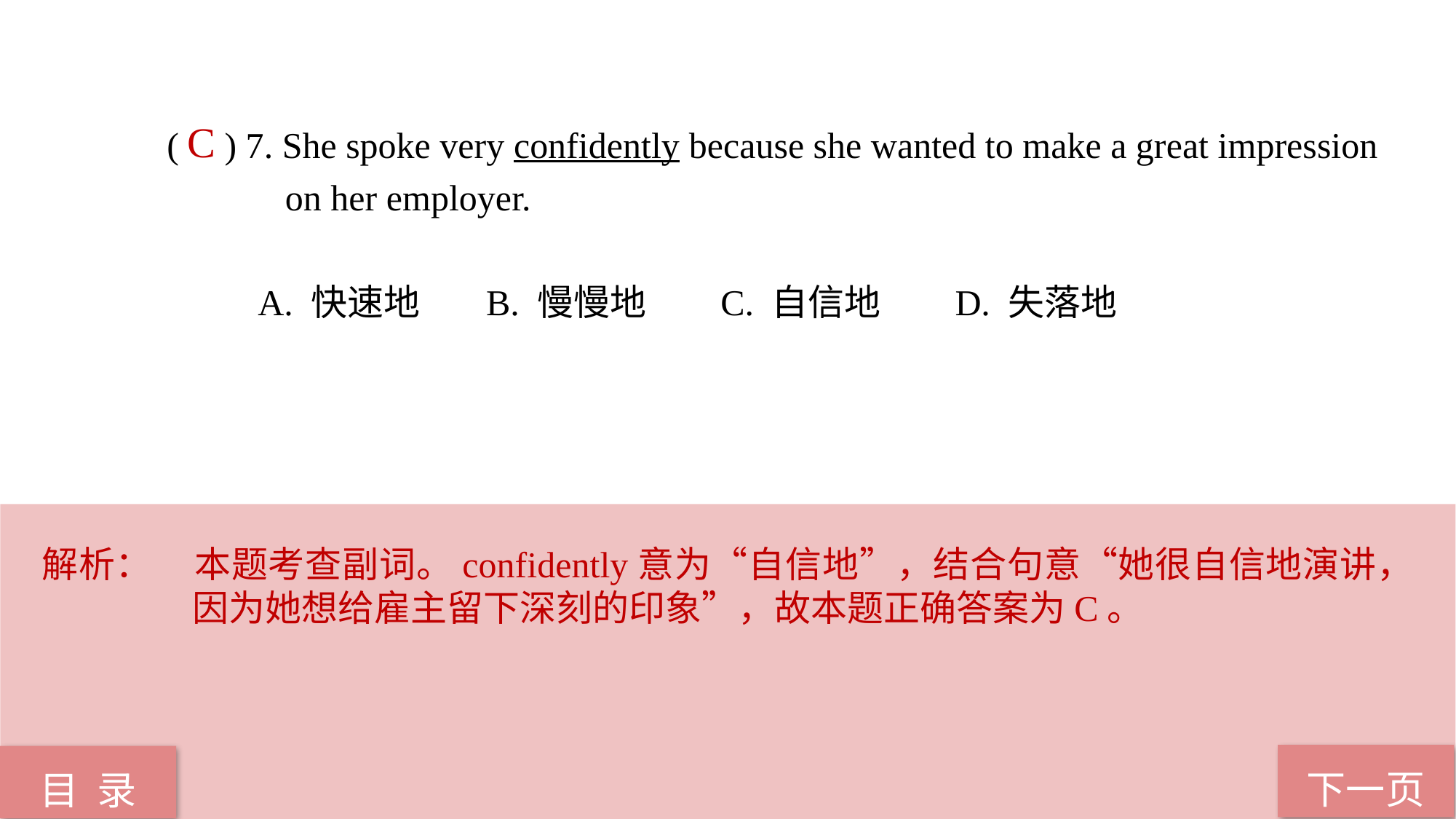

(     ) 7. She spoke very confidently because she wanted to make a great impression
             on her employer.

          A. 快速地       B. 慢慢地        C. 自信地        D. 失落地
C
解析：	本题考查副词。confidently意为“自信地”，结合句意“她很自信地演讲，因为她想给雇主留下深刻的印象”，故本题正确答案为C。